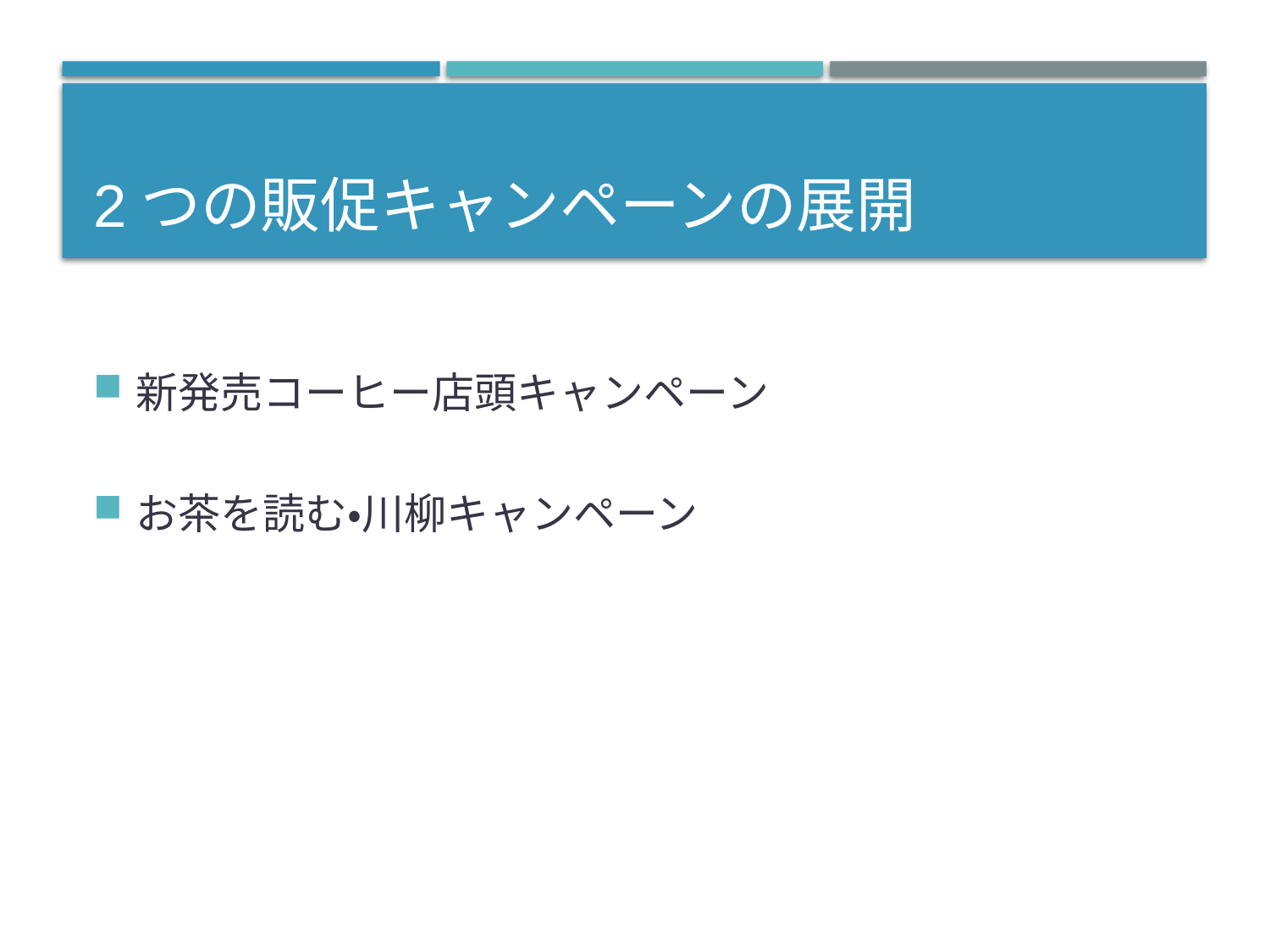

# 2つの販促キャンペーンの展開
新発売コーヒー店頭キャンペーン
お茶を読む・川柳キャンペーン